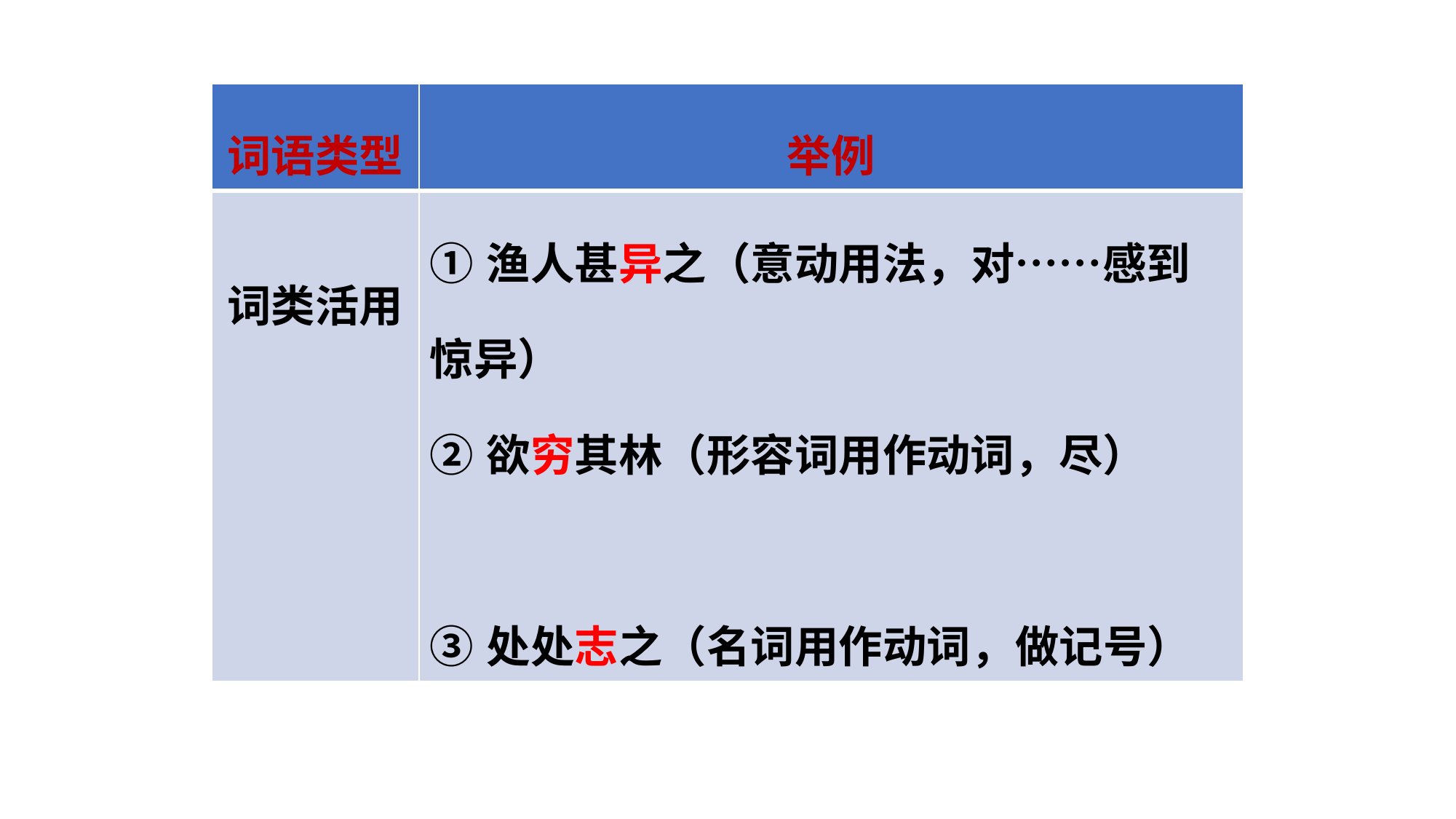

| 词语类型 | 举例 |
| --- | --- |
| 词类活用 | ①渔人甚异之（意动用法，对……感到惊异） ②欲穷其林（形容词用作动词，尽）　　 　 ③处处志之（名词用作动词，做记号） |